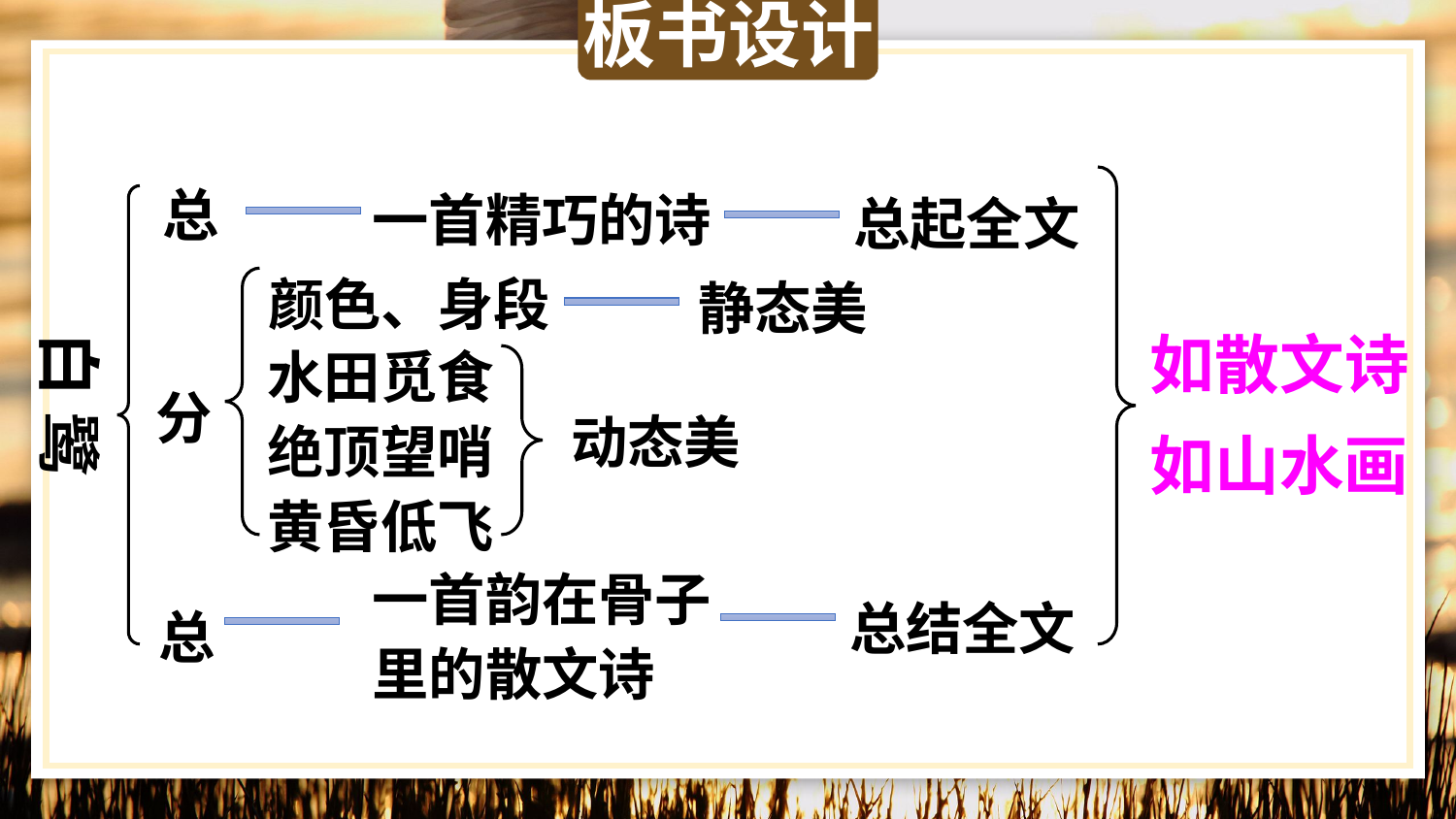

板书设计
总
一首精巧的诗
总起全文

颜色、身段
静态美

如散文诗如山水画

水田觅食
白 鹭

分
动态美
绝顶望哨
黄昏低飞
一首韵在骨子里的散文诗
总结全文
总